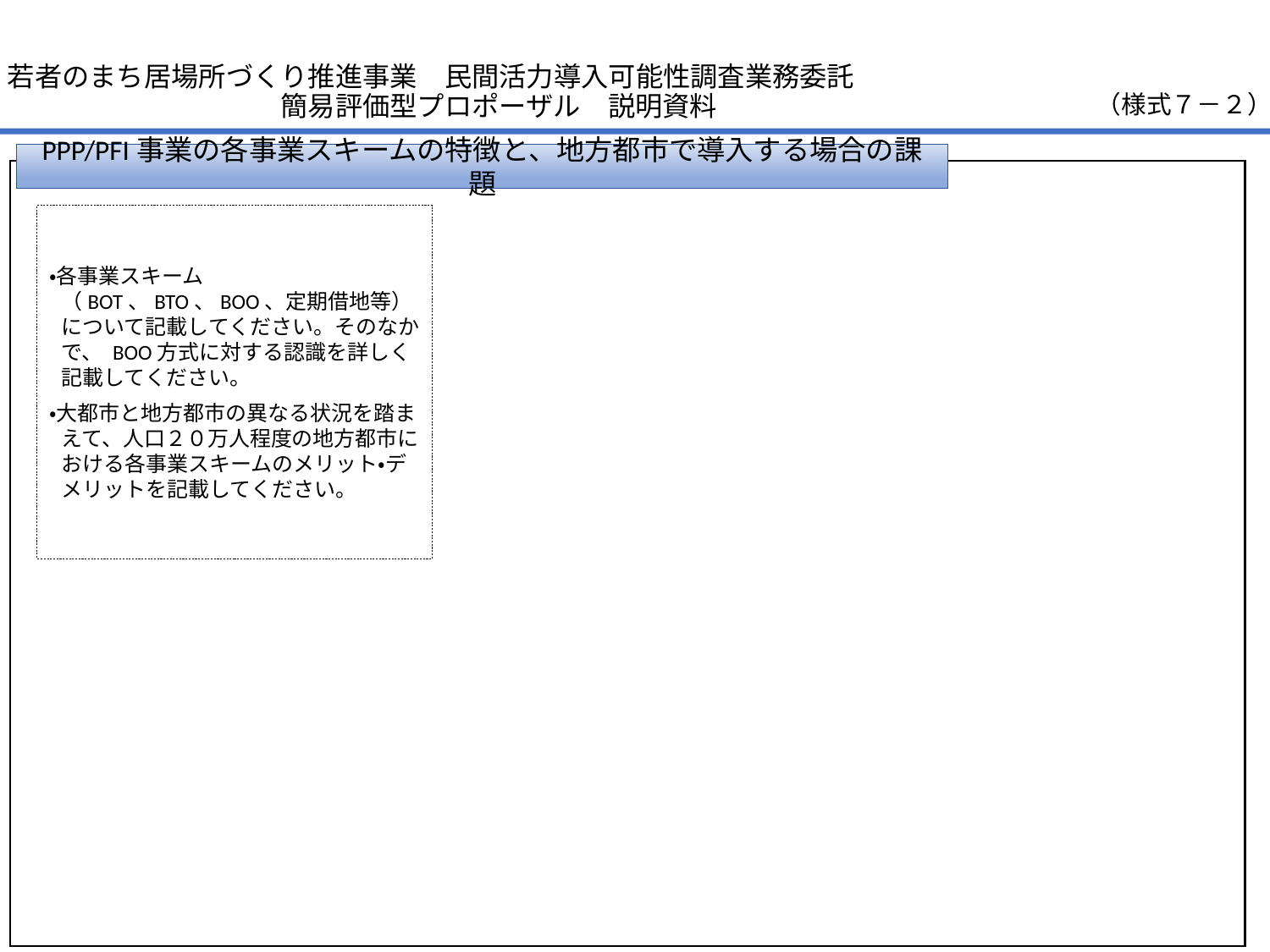

若者のまち居場所づくり推進事業　民間活力導入可能性調査業務委託
　　　　　　　　　　簡易評価型プロポーザル　説明資料
（様式７－２）

PPP/PFI事業の各事業スキームの特徴と、地方都市で導入する場合の課題

・各事業スキーム（BOT、BTO、BOO、定期借地等）について記載してください。そのなかで、 BOO方式に対する認識を詳しく記載してください。
・大都市と地方都市の異なる状況を踏まえて、人口２０万人程度の地方都市における各事業スキームのメリット・デメリットを記載してください。